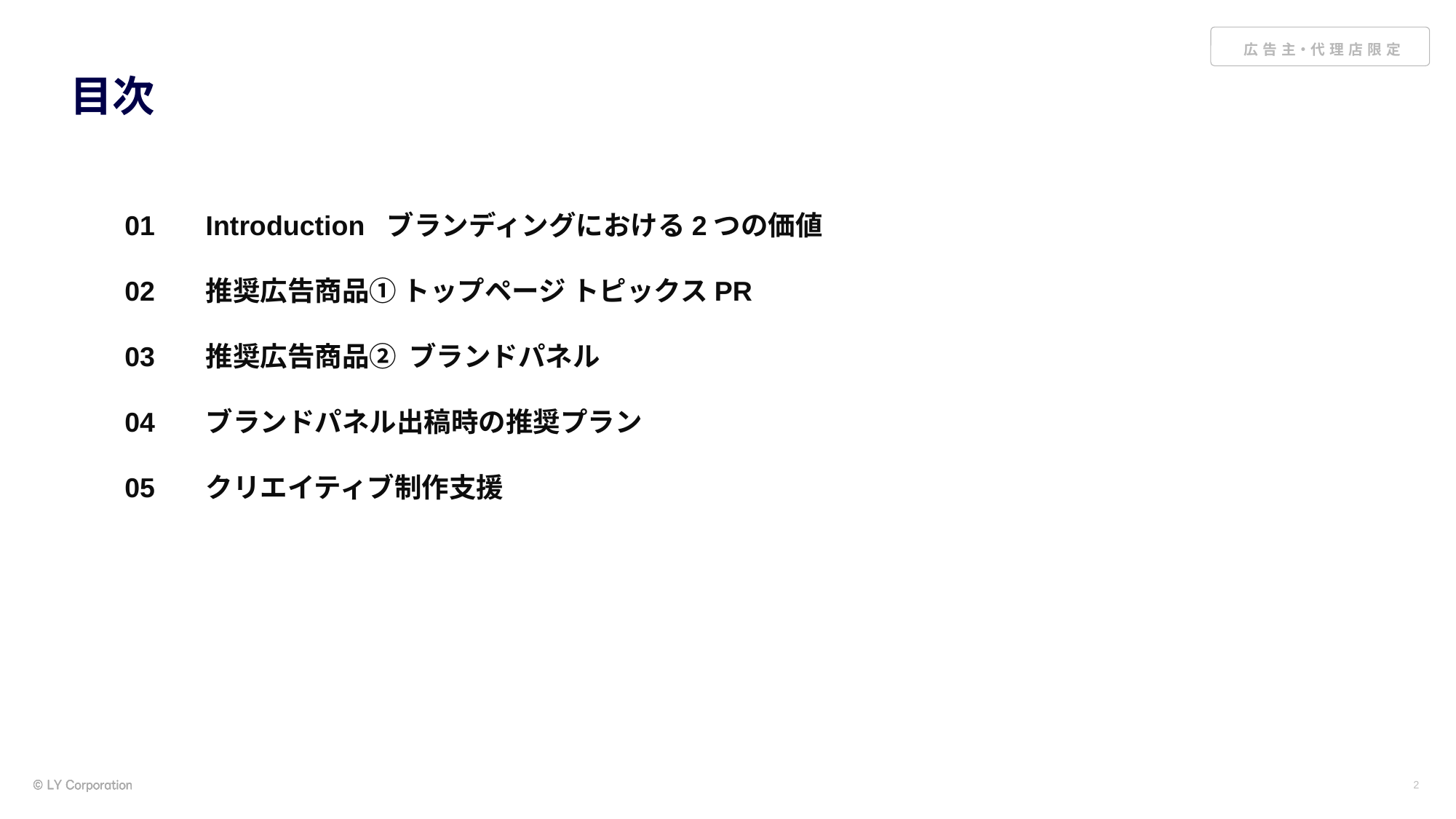

# 目次
01
02
03
04
05
Introduction  ブランディングにおける2つの価値
推奨広告商品① トップページ トピックスPR
推奨広告商品②  ブランドパネル
ブランドパネル出稿時の推奨プラン
クリエイティブ制作支援